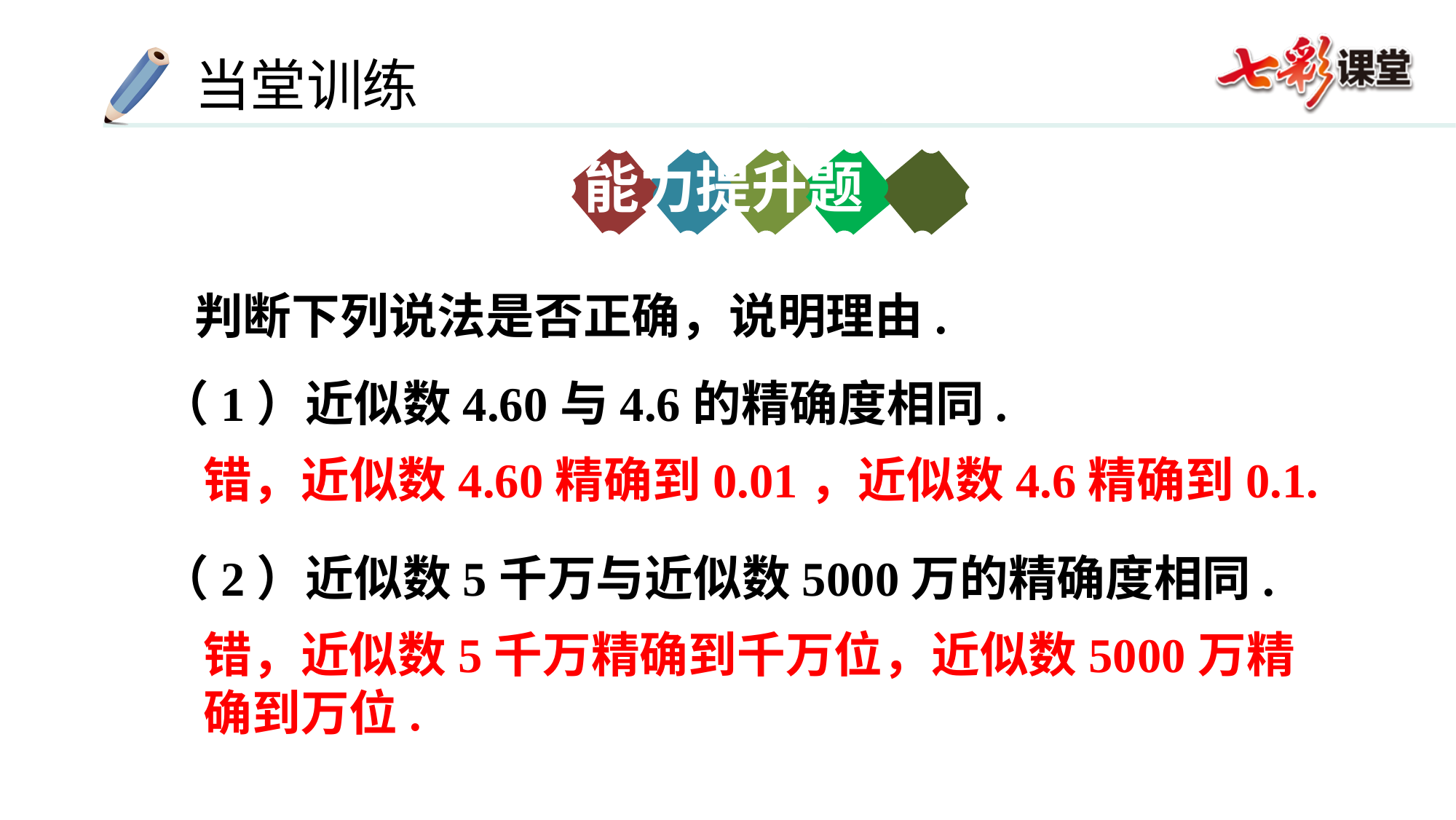

能力提升题

  判断下列说法是否正确，说明理由.
（1）近似数4.60与4.6的精确度相同.

（2）近似数5千万与近似数5000万的精确度相同.
错，近似数4.60精确到0.01，近似数4.6精确到0.1.
错，近似数5千万精确到千万位，近似数5000万精确到万位.